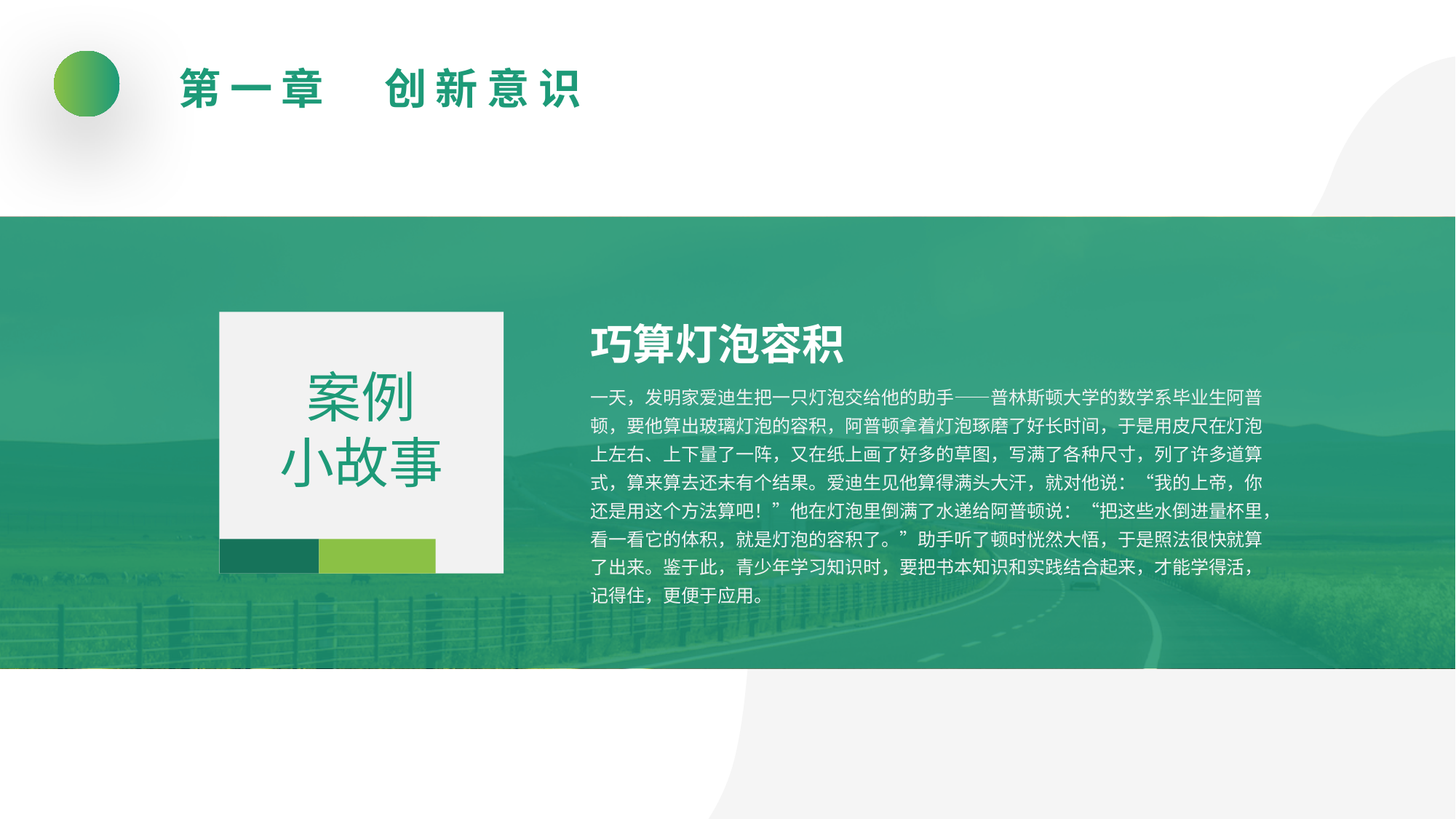

第一章　创新意识

巧算灯泡容积

案例
小故事

一天，发明家爱迪生把一只灯泡交给他的助手——普林斯顿大学的数学系毕业生阿普顿，要他算出玻璃灯泡的容积，阿普顿拿着灯泡琢磨了好长时间，于是用皮尺在灯泡上左右、上下量了一阵，又在纸上画了好多的草图，写满了各种尺寸，列了许多道算式，算来算去还未有个结果。爱迪生见他算得满头大汗，就对他说：“我的上帝，你还是用这个方法算吧！”他在灯泡里倒满了水递给阿普顿说：“把这些水倒进量杯里，看一看它的体积，就是灯泡的容积了。”助手听了顿时恍然大悟，于是照法很快就算了出来。鉴于此，青少年学习知识时，要把书本知识和实践结合起来，才能学得活，记得住，更便于应用。